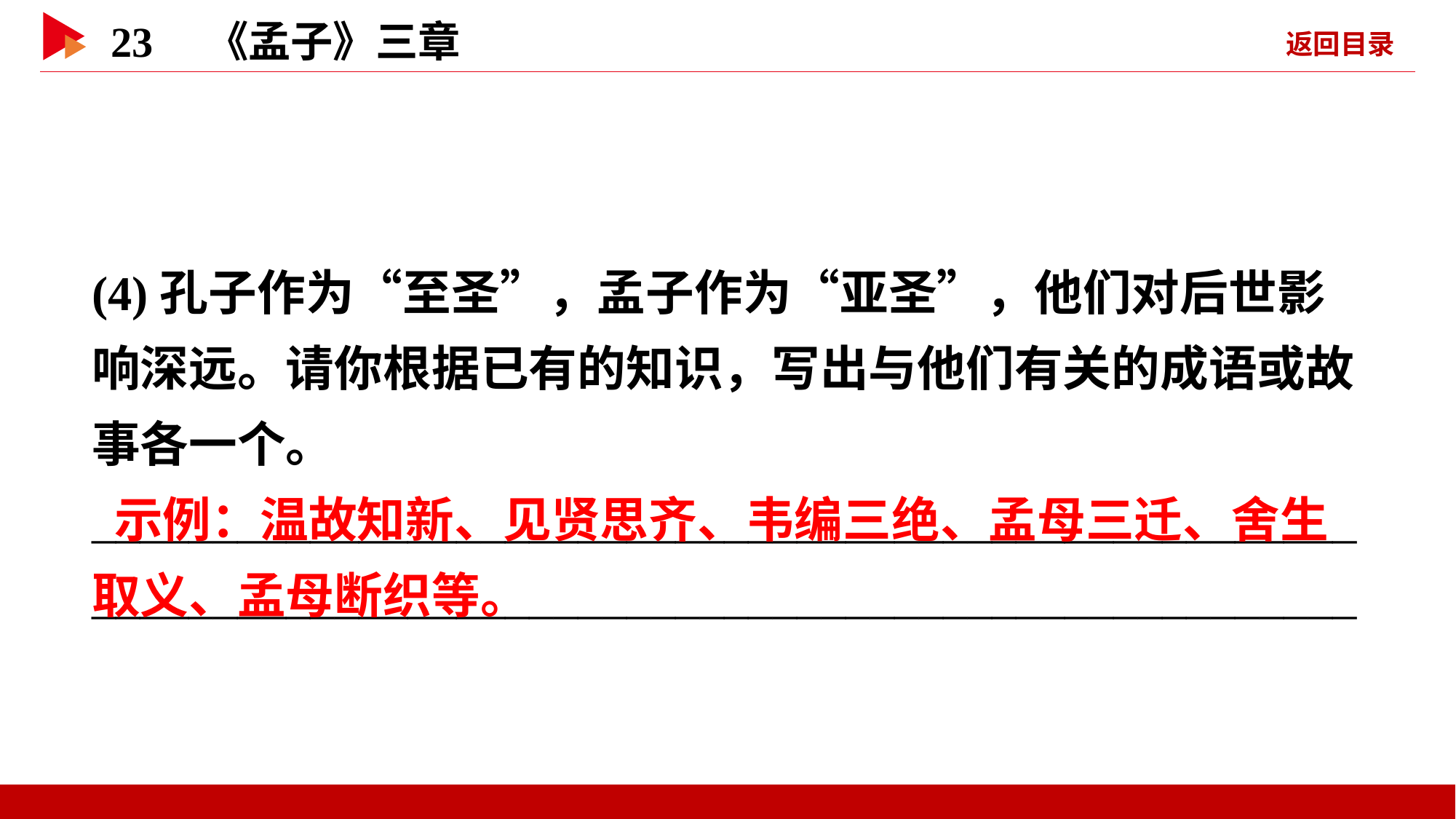

(4)孔子作为“至圣”，孟子作为“亚圣”，他们对后世影响深远。请你根据已有的知识，写出与他们有关的成语或故事各一个。
________________________________________________________________________________________________________
 示例：温故知新、见贤思齐、韦编三绝、孟母三迁、舍生取义、孟母断织等。